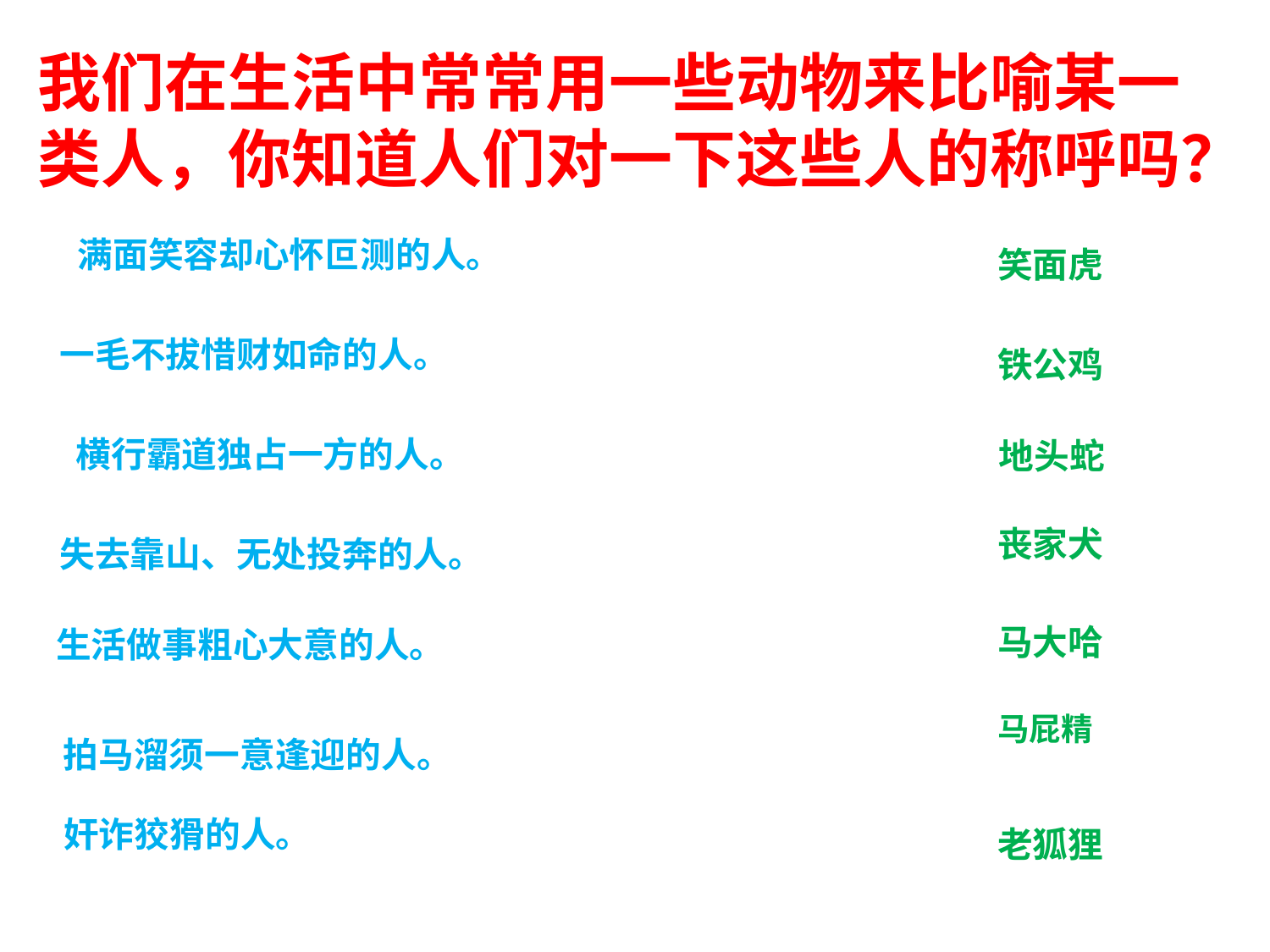

我们在生活中常常用一些动物来比喻某一类人，你知道人们对一下这些人的称呼吗？
满面笑容却心怀叵测的人。
笑面虎
一毛不拔惜财如命的人。
铁公鸡
横行霸道独占一方的人。
地头蛇
丧家犬
失去靠山、无处投奔的人。
马大哈
生活做事粗心大意的人。
马屁精
拍马溜须一意逢迎的人。
奸诈狡猾的人。
老狐狸